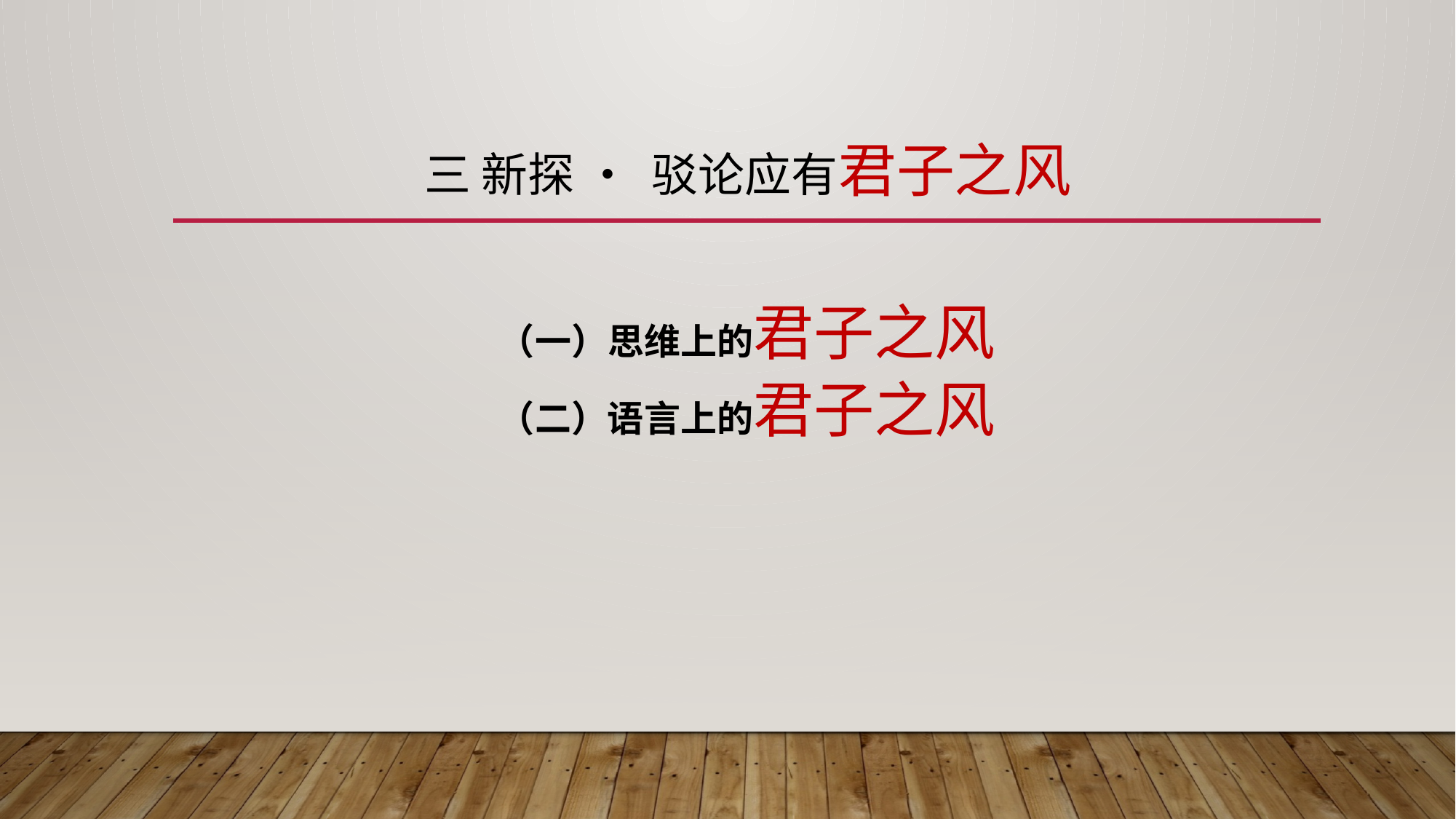

# 三 新探 •  驳论应有君子之风
（一）思维上的君子之风
（二）语言上的君子之风